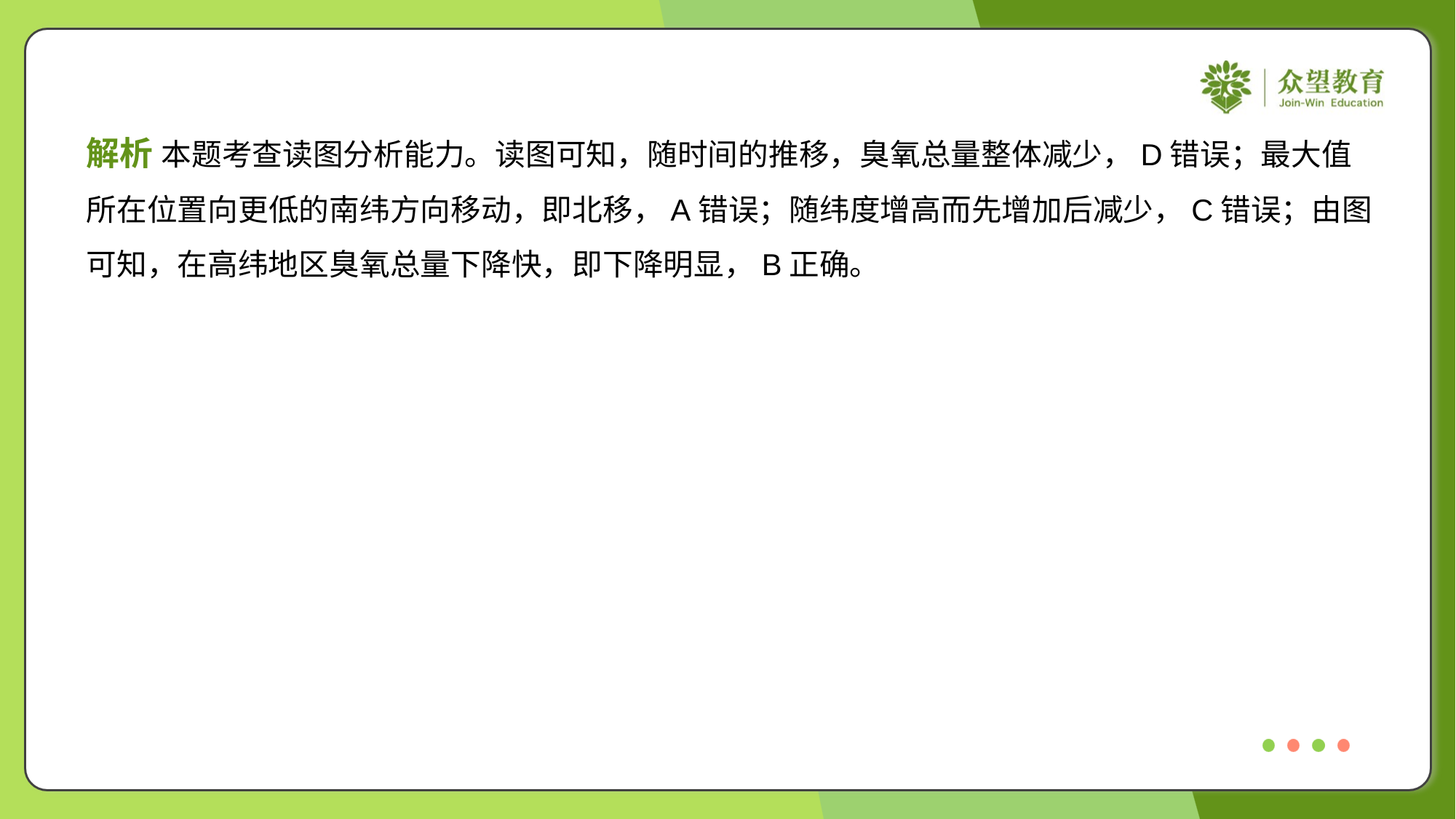

解析 本题考查读图分析能力。读图可知，随时间的推移，臭氧总量整体减少，D错误；最大值
所在位置向更低的南纬方向移动，即北移，A错误；随纬度增高而先增加后减少，C错误；由图
可知，在高纬地区臭氧总量下降快，即下降明显，B正确。